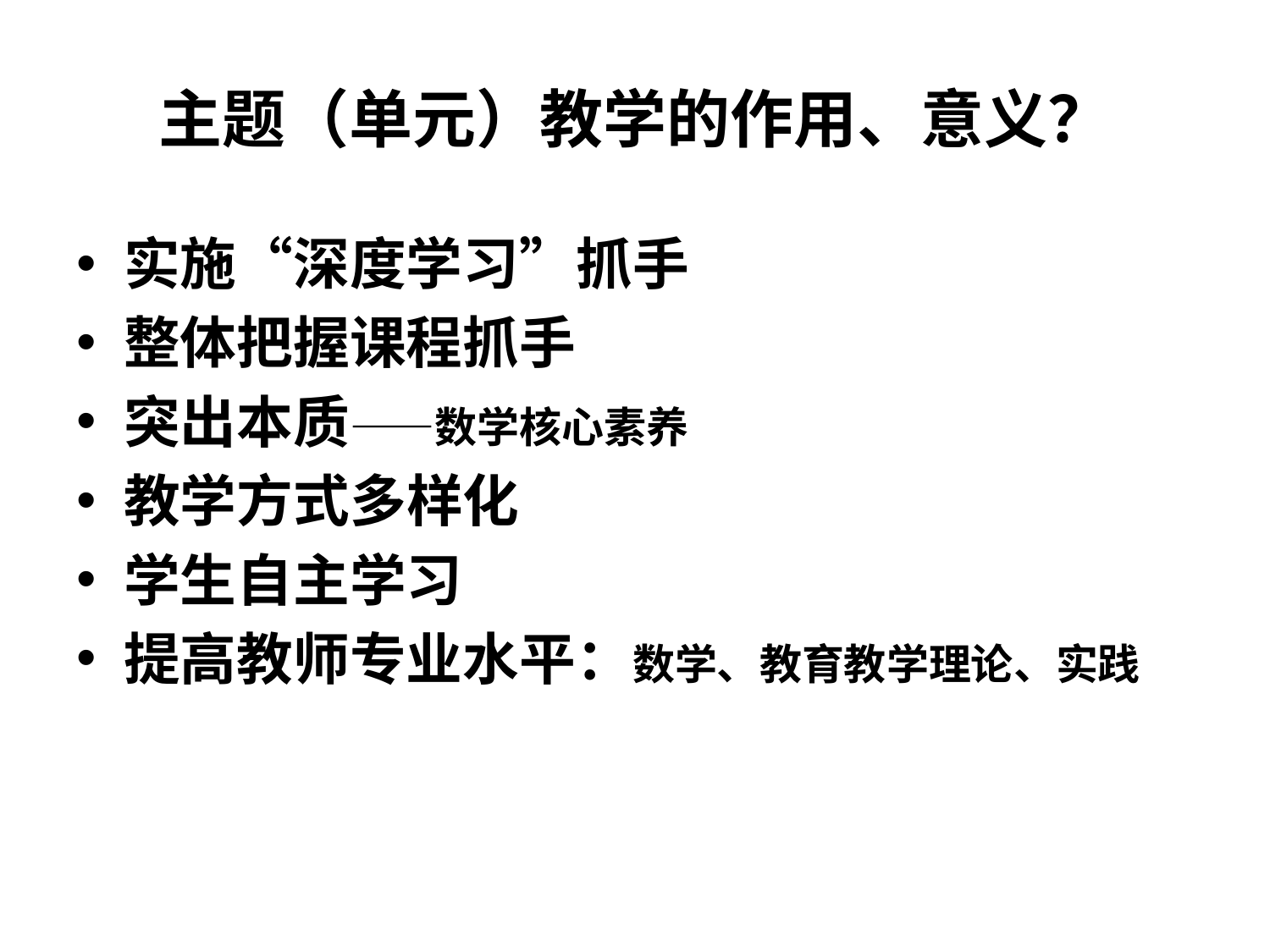

# 主题（单元）教学的作用、意义？
实施“深度学习”抓手
整体把握课程抓手
突出本质——数学核心素养
教学方式多样化
学生自主学习
提高教师专业水平：数学、教育教学理论、实践